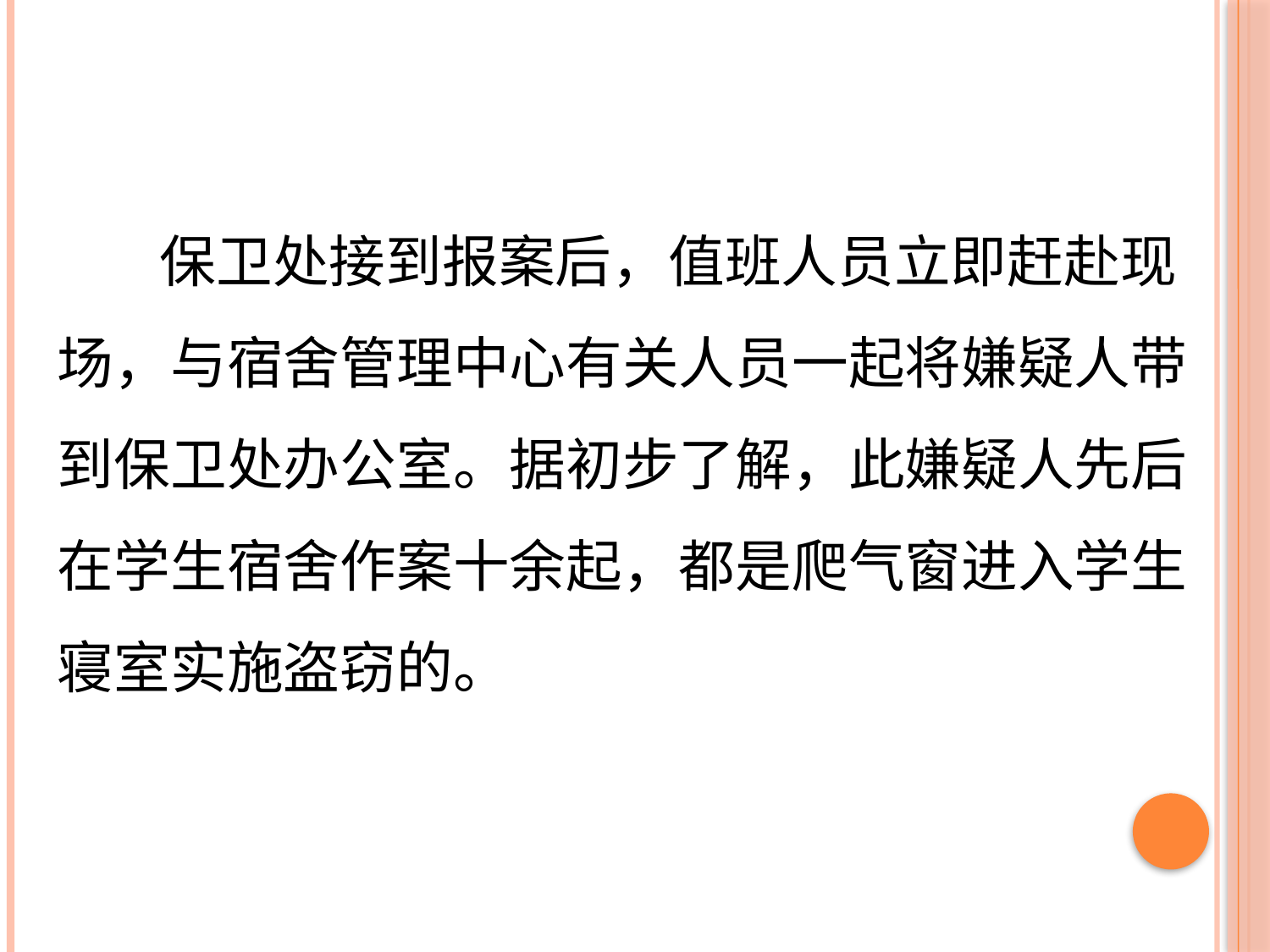

保卫处接到报案后，值班人员立即赶赴现场，与宿舍管理中心有关人员一起将嫌疑人带到保卫处办公室。据初步了解，此嫌疑人先后在学生宿舍作案十余起，都是爬气窗进入学生寝室实施盗窃的。